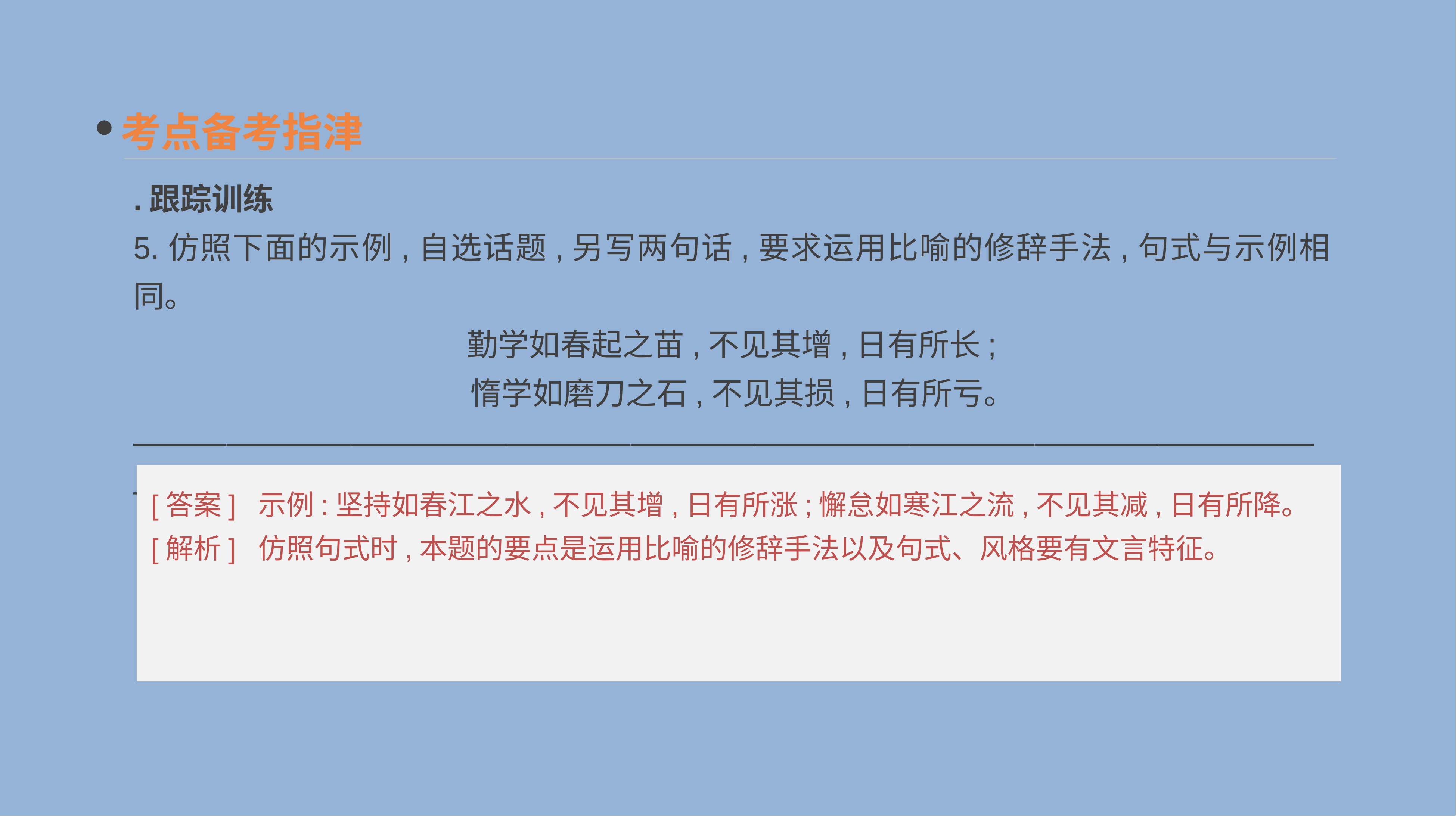

考点备考指津

.跟踪训练
5.仿照下面的示例,自选话题,另写两句话,要求运用比喻的修辞手法,句式与示例相同。
勤学如春起之苗,不见其增,日有所长;
  惰学如磨刀之石,不见其损,日有所亏。
——————————————————————————————————————————————————————————————————————

[答案]  示例:坚持如春江之水,不见其增,日有所涨;懈怠如寒江之流,不见其减,日有所降。
[解析]  仿照句式时,本题的要点是运用比喻的修辞手法以及句式、风格要有文言特征。